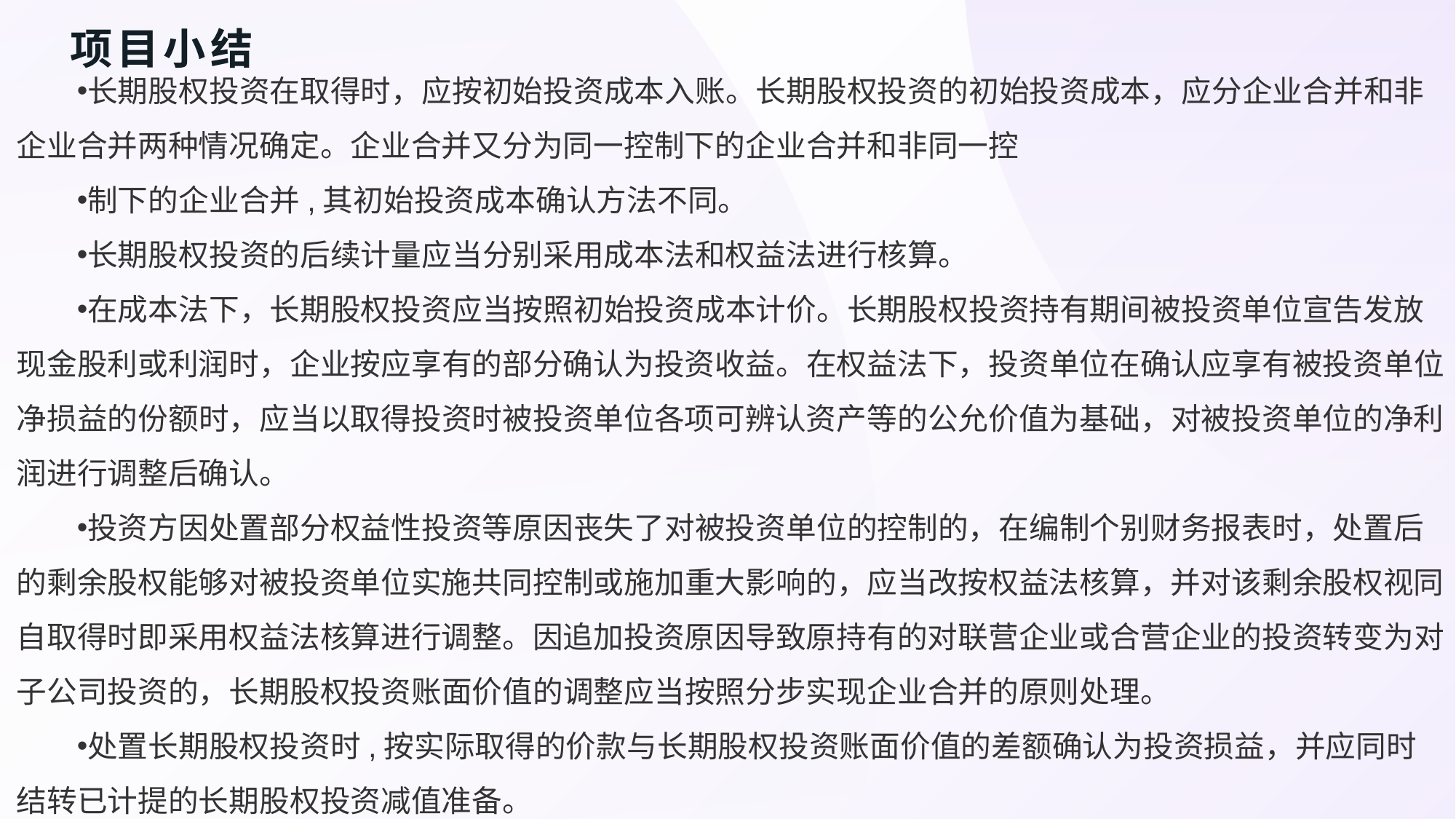

# 项目小结
长期股权投资在取得时，应按初始投资成本入账。长期股权投资的初始投资成本，应分企业合并和非企业合并两种情况确定。企业合并又分为同一控制下的企业合并和非同一控
制下的企业合并,其初始投资成本确认方法不同。
长期股权投资的后续计量应当分别采用成本法和权益法进行核算。
在成本法下，长期股权投资应当按照初始投资成本计价。长期股权投资持有期间被投资单位宣告发放现金股利或利润时，企业按应享有的部分确认为投资收益。在权益法下，投资单位在确认应享有被投资单位净损益的份额时，应当以取得投资时被投资单位各项可辨认资产等的公允价值为基础，对被投资单位的净利润进行调整后确认。
投资方因处置部分权益性投资等原因丧失了对被投资单位的控制的，在编制个别财务报表时，处置后的剩余股权能够对被投资单位实施共同控制或施加重大影响的，应当改按权益法核算，并对该剩余股权视同自取得时即采用权益法核算进行调整。因追加投资原因导致原持有的对联营企业或合营企业的投资转变为对子公司投资的，长期股权投资账面价值的调整应当按照分步实现企业合并的原则处理。
处置长期股权投资时,按实际取得的价款与长期股权投资账面价值的差额确认为投资损益，并应同时结转已计提的长期股权投资减值准备。